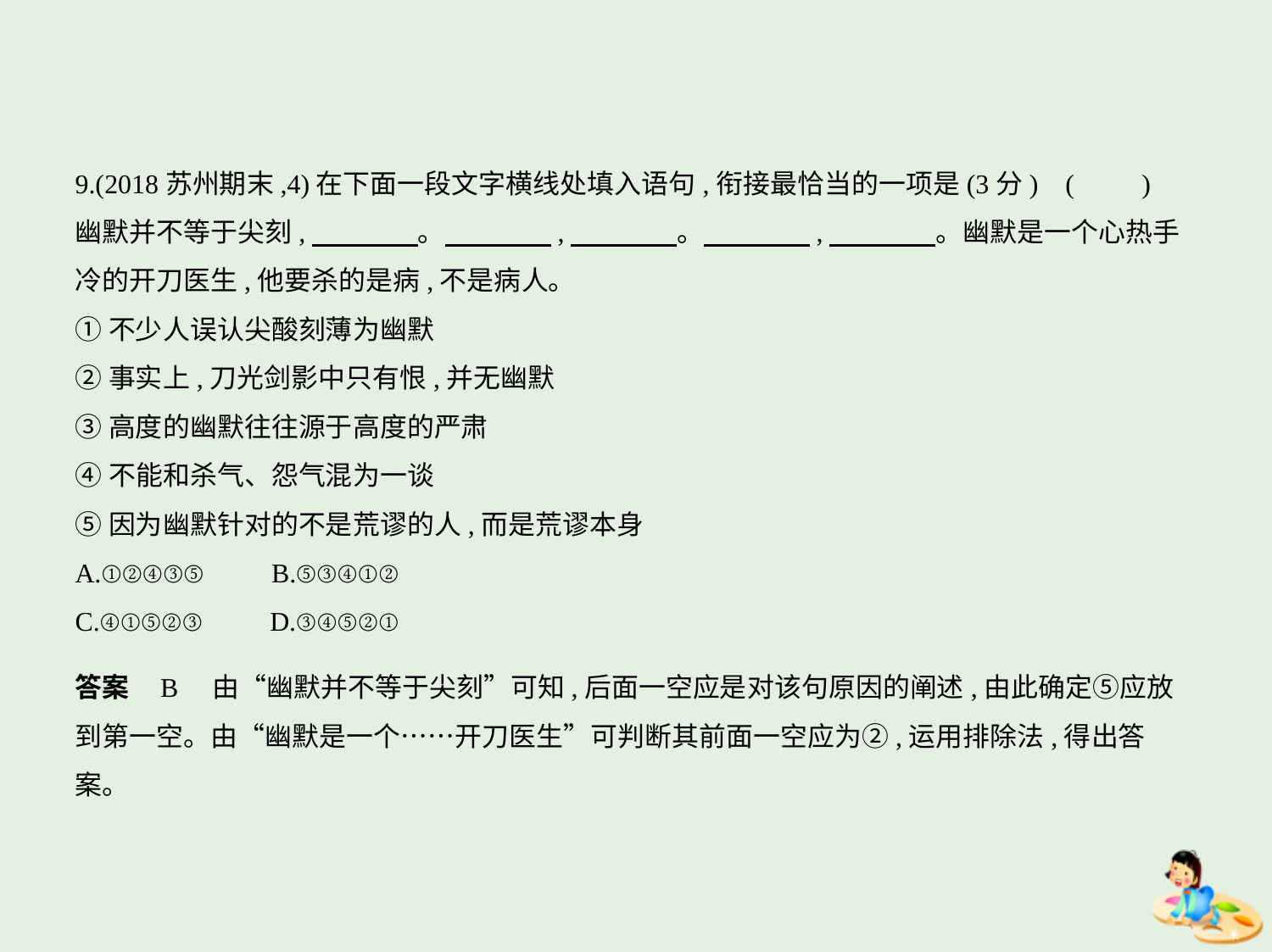

9.(2018苏州期末,4)在下面一段文字横线处填入语句,衔接最恰当的一项是(3分) (　　)
幽默并不等于尖刻,　　　    。　　　    ,　　　    。　　　    ,　　　    。幽默是一个心热手
冷的开刀医生,他要杀的是病,不是病人。
①不少人误认尖酸刻薄为幽默
②事实上,刀光剑影中只有恨,并无幽默
③高度的幽默往往源于高度的严肃
④不能和杀气、怨气混为一谈
⑤因为幽默针对的不是荒谬的人,而是荒谬本身
A.①②④③⑤　　B.⑤③④①②
C.④①⑤②③　　D.③④⑤②①
答案    B　由“幽默并不等于尖刻”可知,后面一空应是对该句原因的阐述,由此确定⑤应放
到第一空。由“幽默是一个……开刀医生”可判断其前面一空应为②,运用排除法,得出答
案。